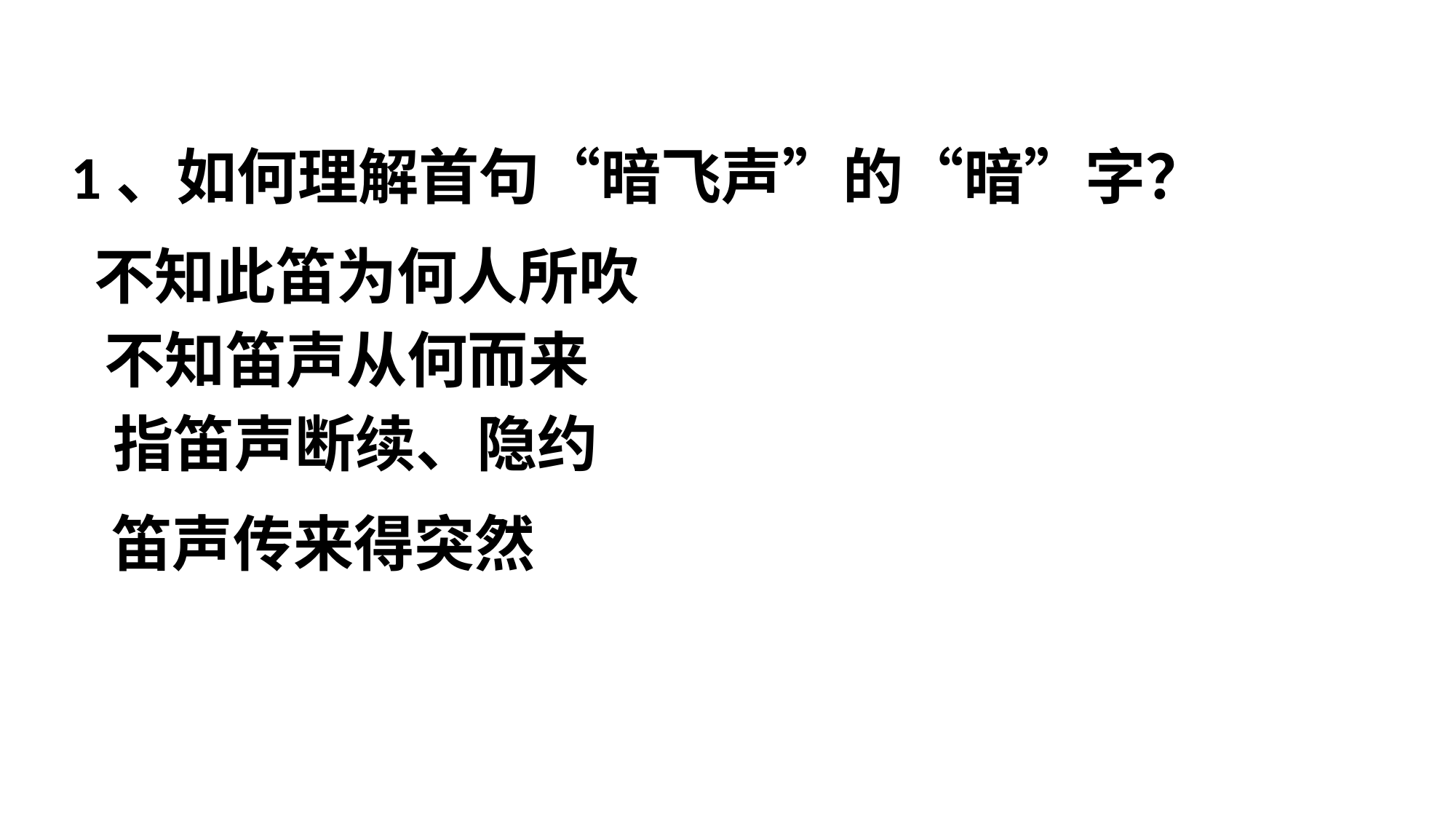

1、如何理解首句“暗飞声”的“暗”字？
不知此笛为何人所吹
不知笛声从何而来
指笛声断续、隐约
笛声传来得突然